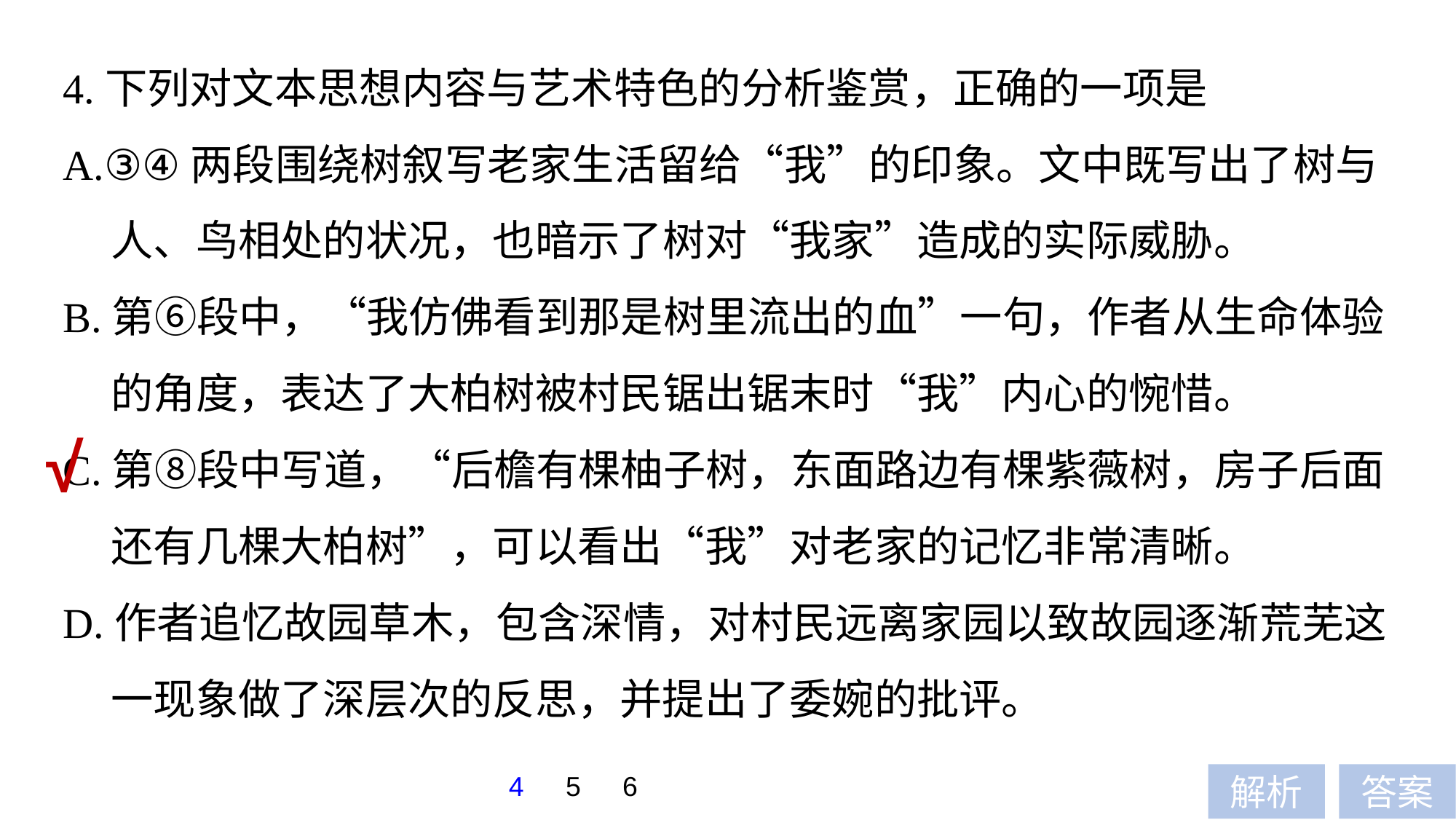

4.下列对文本思想内容与艺术特色的分析鉴赏，正确的一项是
A.③④两段围绕树叙写老家生活留给“我”的印象。文中既写出了树与
    人、鸟相处的状况，也暗示了树对“我家”造成的实际威胁。
B.第⑥段中，“我仿佛看到那是树里流出的血”一句，作者从生命体验
    的角度，表达了大柏树被村民锯出锯末时“我”内心的惋惜。
C.第⑧段中写道，“后檐有棵柚子树，东面路边有棵紫薇树，房子后面
    还有几棵大柏树”，可以看出“我”对老家的记忆非常清晰。
D.作者追忆故园草木，包含深情，对村民远离家园以致故园逐渐荒芜这
    一现象做了深层次的反思，并提出了委婉的批评。
√
4
5
6
解析
答案